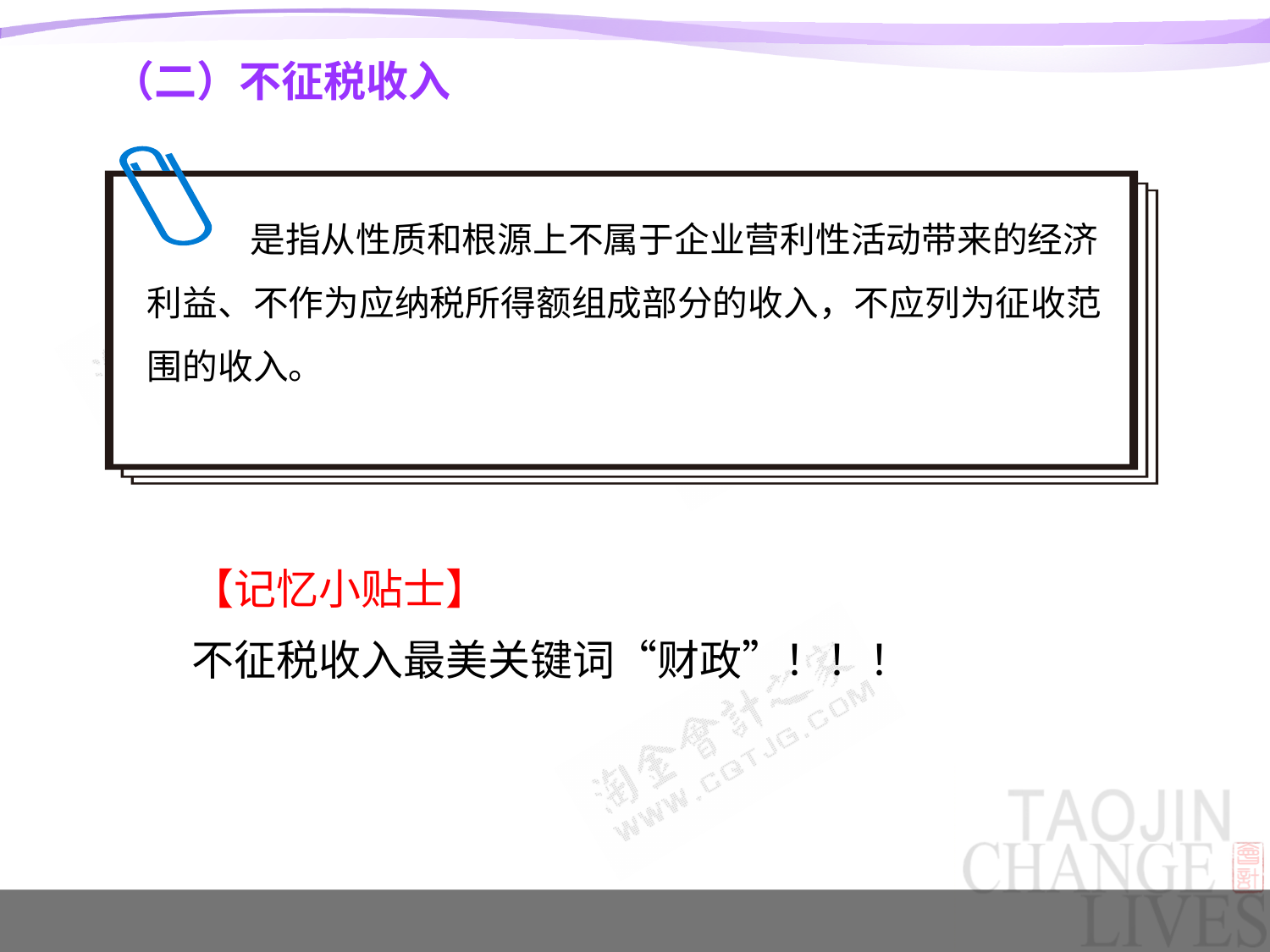

（二）不征税收入

   是指从性质和根源上不属于企业营利性活动带来的经济利益、不作为应纳税所得额组成部分的收入，不应列为征收范围的收入。

【记忆小贴士】
不征税收入最美关键词“财政”！！！